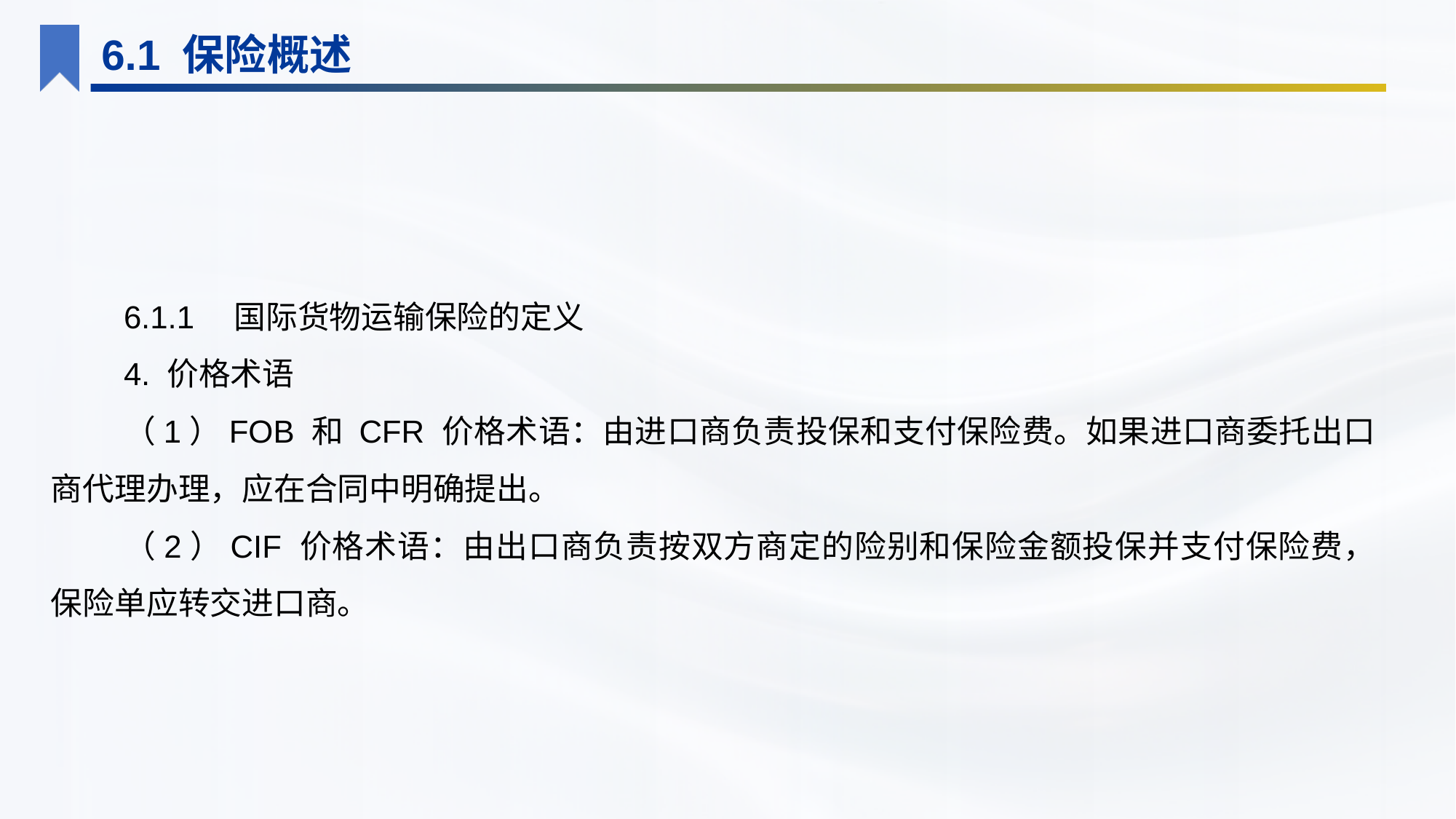

6.1 保险概述
6.1.1　国际货物运输保险的定义
4. 价格术语
（1）FOB 和 CFR 价格术语：由进口商负责投保和支付保险费。如果进口商委托出口商代理办理，应在合同中明确提出。
（2）CIF 价格术语：由出口商负责按双方商定的险别和保险金额投保并支付保险费，保险单应转交进口商。